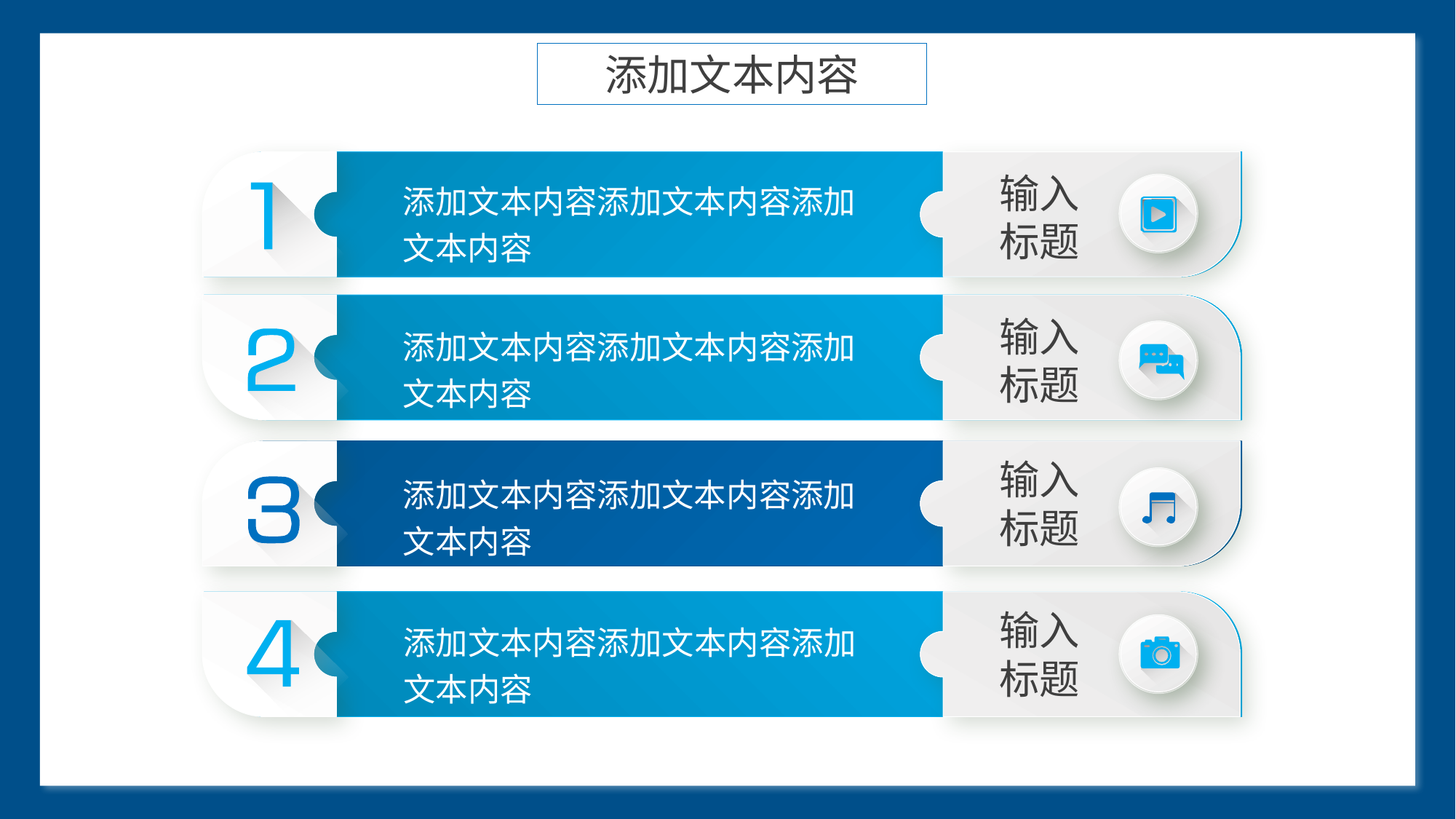

添加文本内容
#

添加文本内容添加文本内容添加文本内容
输入标题

输入标题
添加文本内容添加文本内容添加文本内容

输入标题
添加文本内容添加文本内容添加文本内容

输入标题
添加文本内容添加文本内容添加文本内容